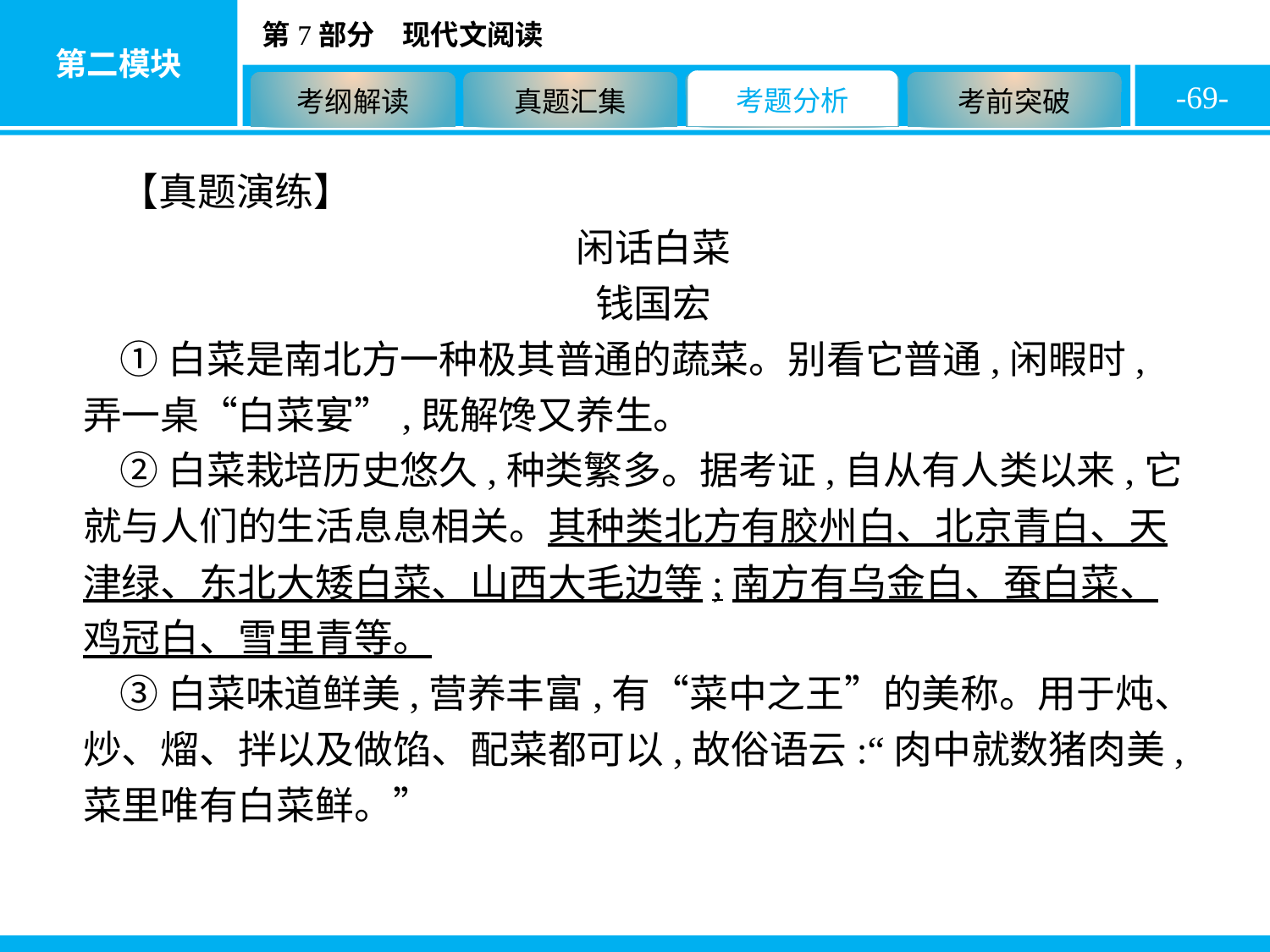

-69-
【真题演练】
闲话白菜
钱国宏
①白菜是南北方一种极其普通的蔬菜。别看它普通,闲暇时,弄一桌“白菜宴”,既解馋又养生。
②白菜栽培历史悠久,种类繁多。据考证,自从有人类以来,它就与人们的生活息息相关。其种类北方有胶州白、北京青白、天津绿、东北大矮白菜、山西大毛边等;南方有乌金白、蚕白菜、鸡冠白、雪里青等。
③白菜味道鲜美,营养丰富,有“菜中之王”的美称。用于炖、炒、熘、拌以及做馅、配菜都可以,故俗语云:“肉中就数猪肉美,菜里唯有白菜鲜。”